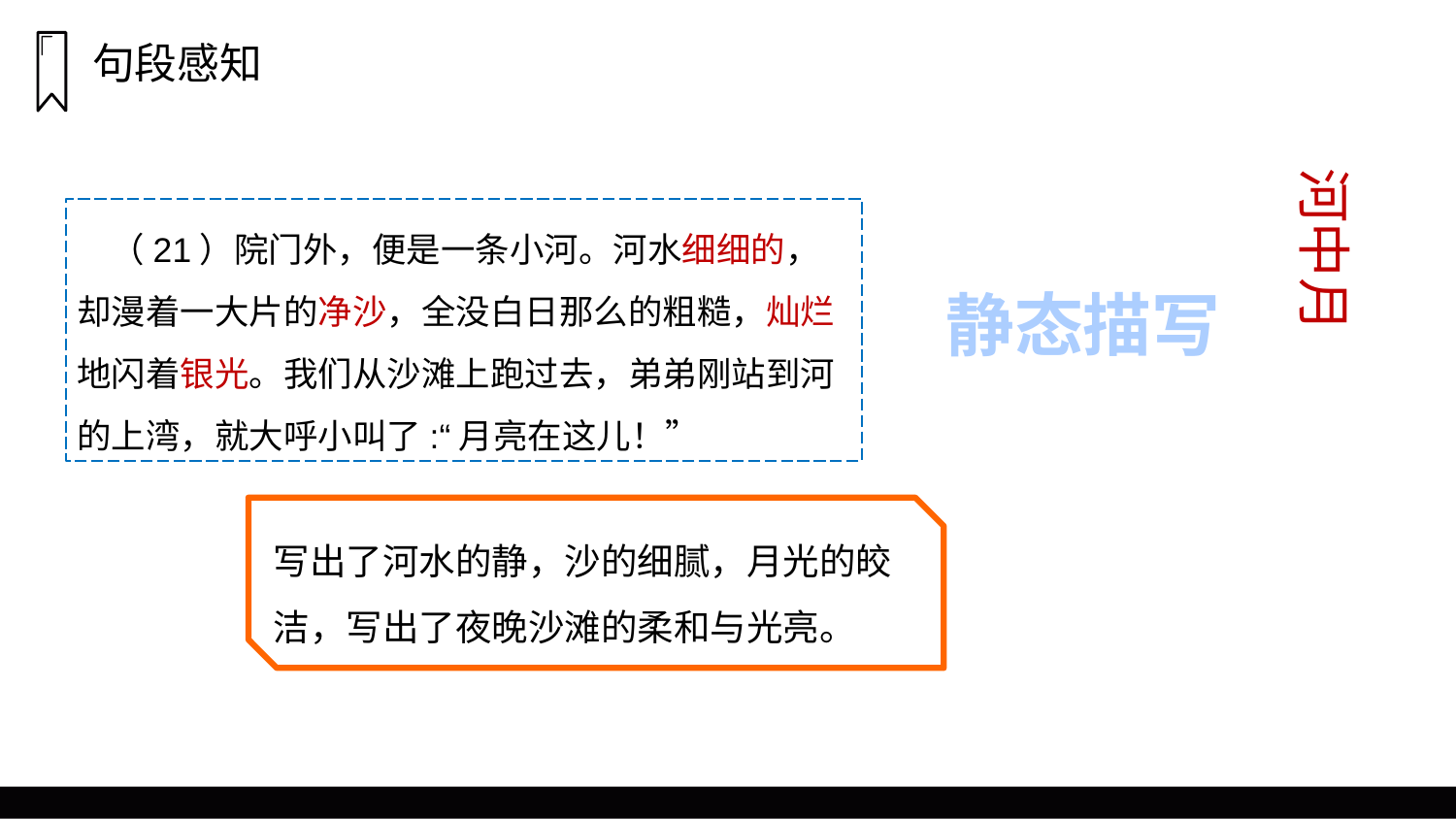

句段感知
河中月
   （21）院门外，便是一条小河。河水细细的，却漫着一大片的净沙，全没白日那么的粗糙，灿烂地闪着银光。我们从沙滩上跑过去，弟弟刚站到河的上湾，就大呼小叫了:“月亮在这儿！”
静态描写
写出了河水的静，沙的细腻，月光的皎洁，写出了夜晚沙滩的柔和与光亮。